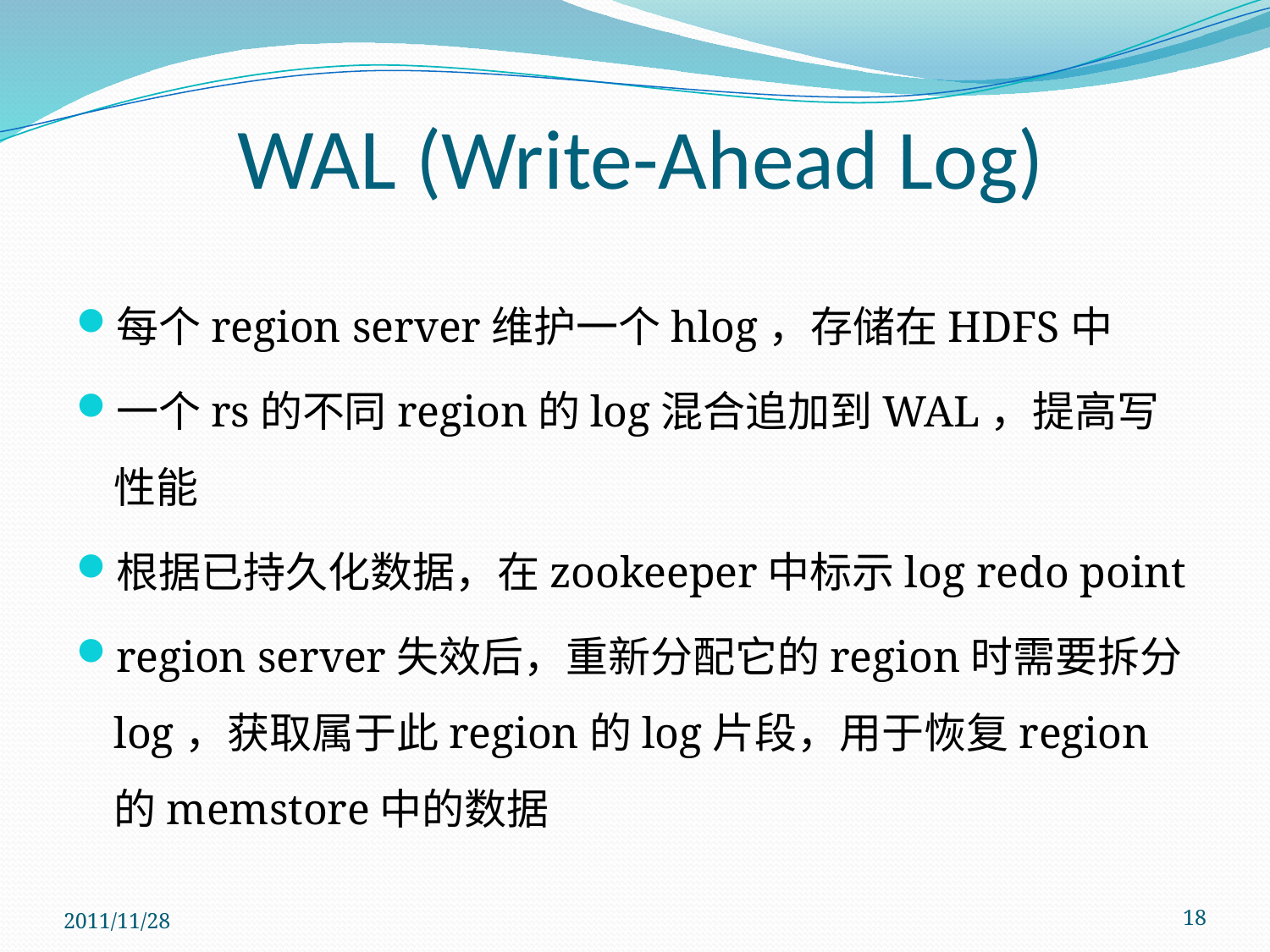

# WAL (Write-Ahead Log)
每个region server维护一个hlog，存储在HDFS中
一个rs的不同region的log混合追加到WAL，提高写性能
根据已持久化数据，在zookeeper中标示log redo point
region server失效后，重新分配它的region时需要拆分log，获取属于此region的log片段，用于恢复region的memstore中的数据
2011/11/28
18